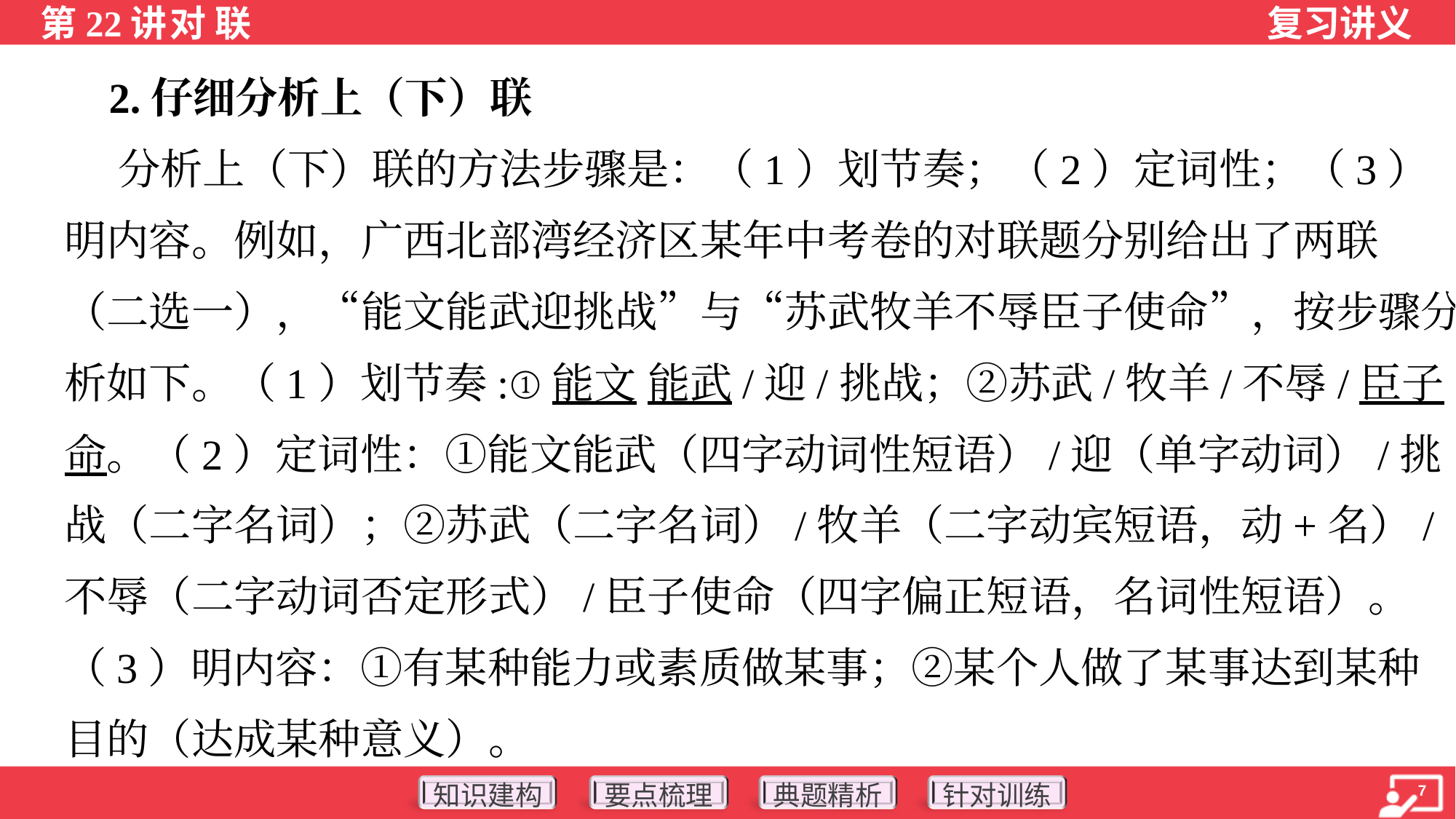

2.仔细分析上（下）联
    分析上（下）联的方法步骤是：（1）划节奏；（2）定词性；（3）
明内容。例如，广西北部湾经济区某年中考卷的对联题分别给出了两联
（二选一），“能文能武迎挑战”与“苏武牧羊不辱臣子使命”，按步骤分
析如下。（1）划节奏:①能文 能武/迎/挑战；②苏武/牧羊/不辱/臣子 使
命。（2）定词性：①能文能武（四字动词性短语）/迎（单字动词）/挑
战（二字名词）；②苏武（二字名词）/牧羊（二字动宾短语，动+名）/
不辱（二字动词否定形式）/臣子使命（四字偏正短语，名词性短语）。
（3）明内容：①有某种能力或素质做某事；②某个人做了某事达到某种
目的（达成某种意义）。